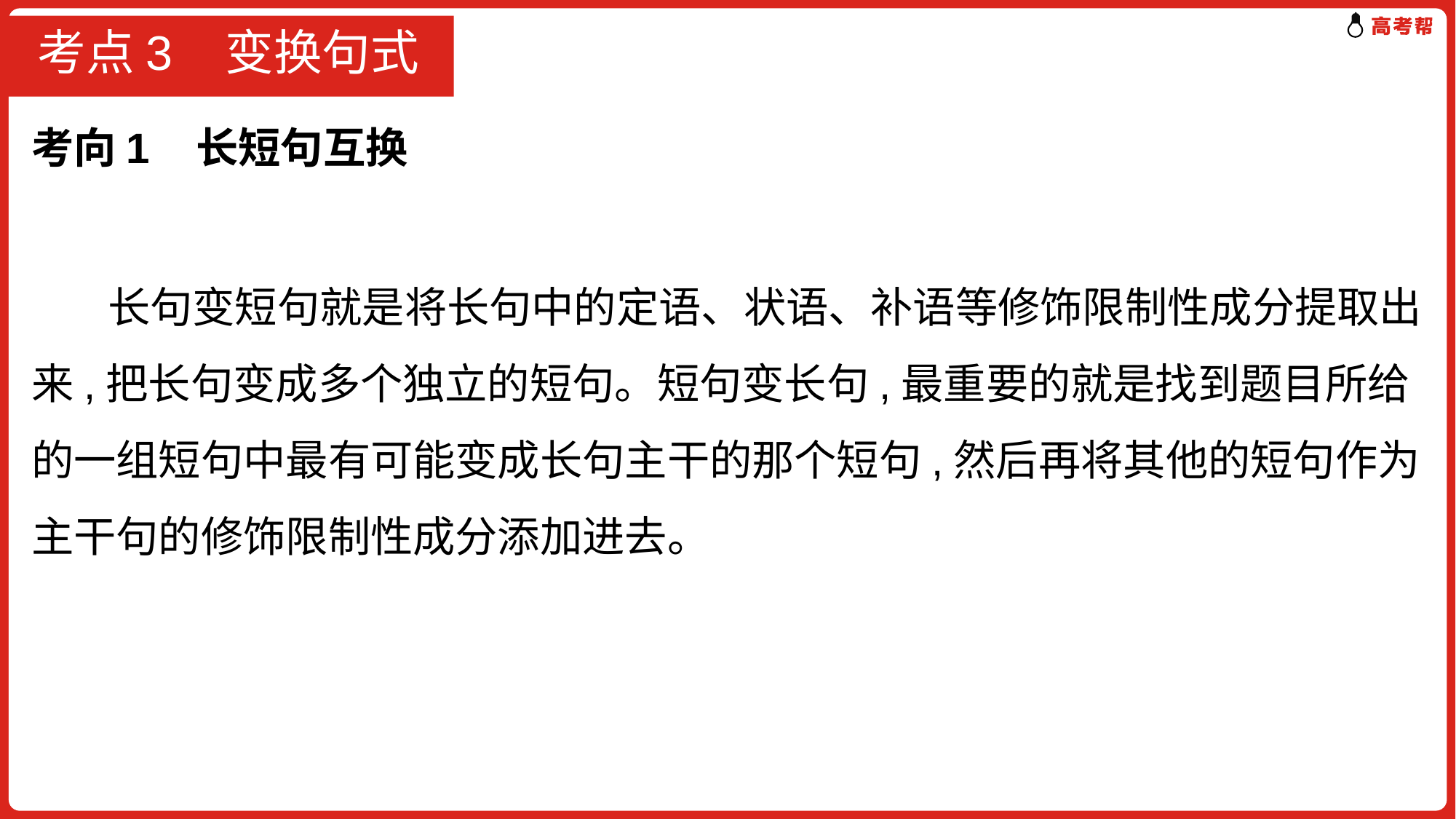

# 考点3   变换句式
考向1   长短句互换
       长句变短句就是将长句中的定语、状语、补语等修饰限制性成分提取出来,把长句变成多个独立的短句。短句变长句,最重要的就是找到题目所给的一组短句中最有可能变成长句主干的那个短句,然后再将其他的短句作为主干句的修饰限制性成分添加进去。